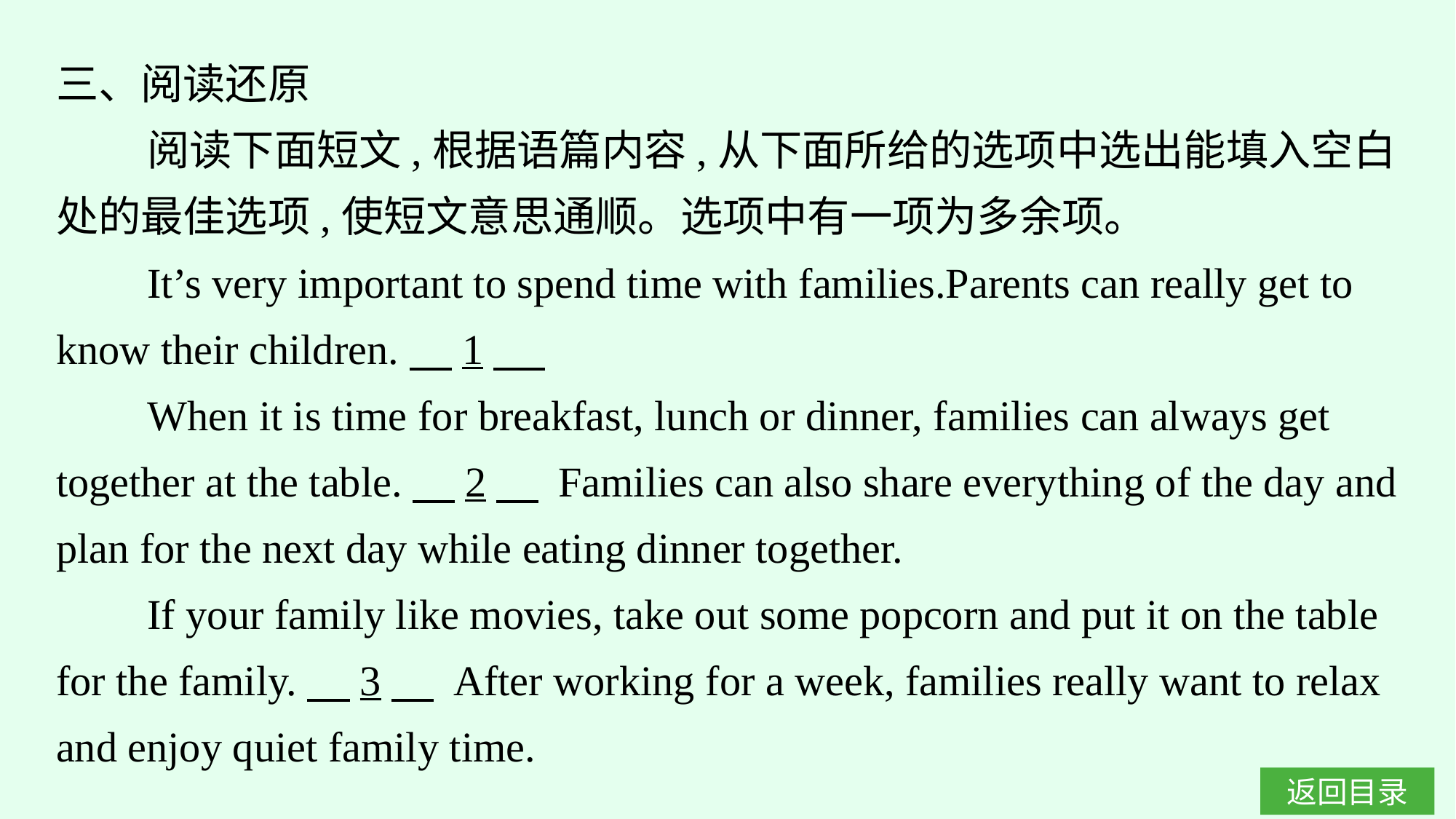

三、阅读还原
阅读下面短文,根据语篇内容,从下面所给的选项中选出能填入空白处的最佳选项,使短文意思通顺。选项中有一项为多余项。
It’s very important to spend time with families.Parents can really get to know their children.　1
When it is time for breakfast, lunch or dinner, families can always get together at the table.　2　 Families can also share everything of the day and plan for the next day while eating dinner together.
If your family like movies, take out some popcorn and put it on the table for the family.　3　 After working for a week, families really want to relax and enjoy quiet family time.